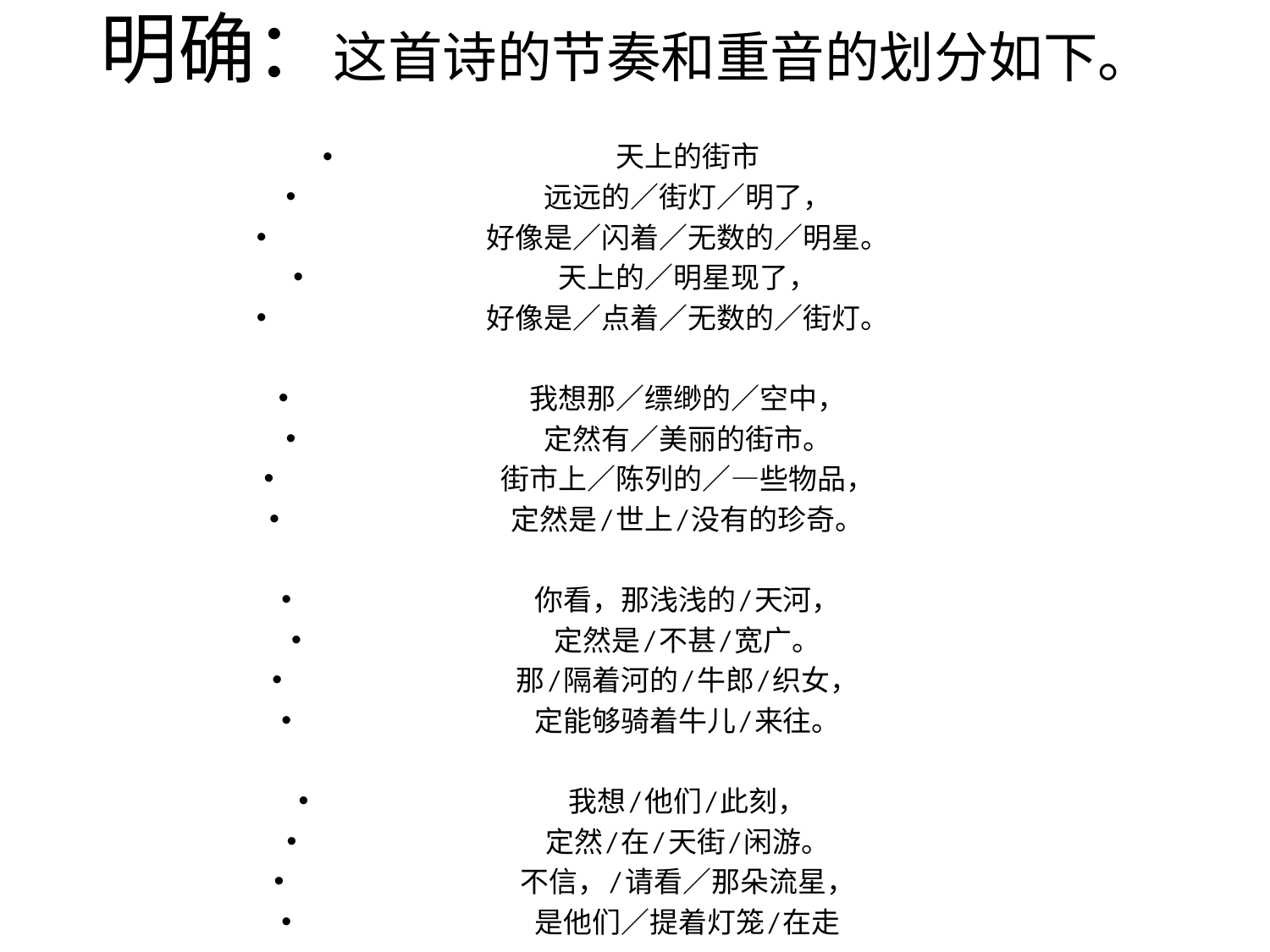

# 明确：这首诗的节奏和重音的划分如下。
天上的街市
远远的／街灯／明了，
好像是／闪着／无数的／明星。
天上的／明星现了，
好像是／点着／无数的／街灯。

我想那／缥缈的／空中，
定然有／美丽的街市。
街市上／陈列的／—些物品，
定然是/世上/没有的珍奇。

你看，那浅浅的/天河，
定然是/不甚/宽广。
那/隔着河的/牛郎/织女，
定能够骑着牛儿/来往。

我想/他们/此刻，
定然/在/天街/闲游。
不信，/请看／那朵流星，
是他们／提着灯笼/在走